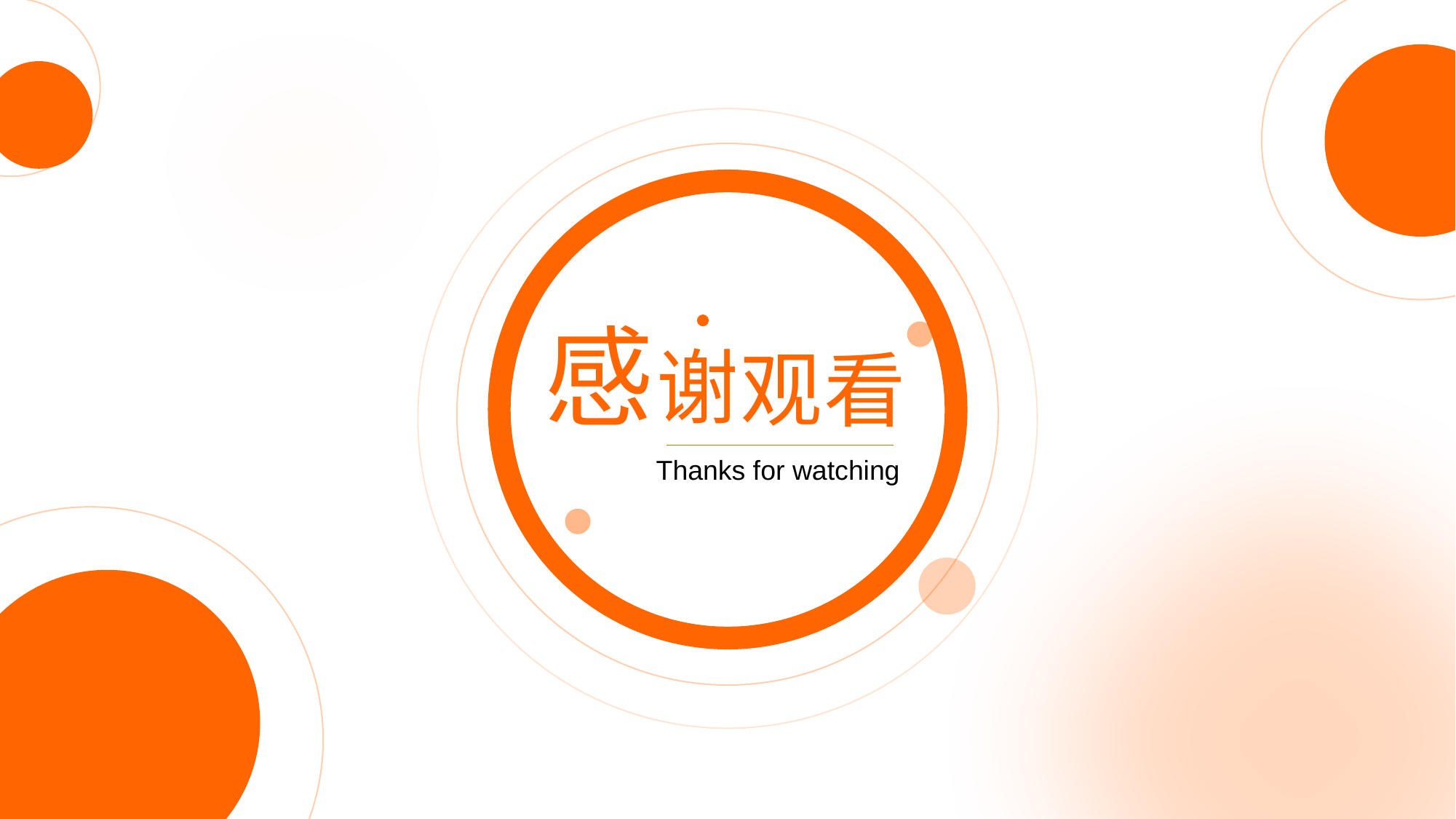

感

谢
观
看
Thanks for watching